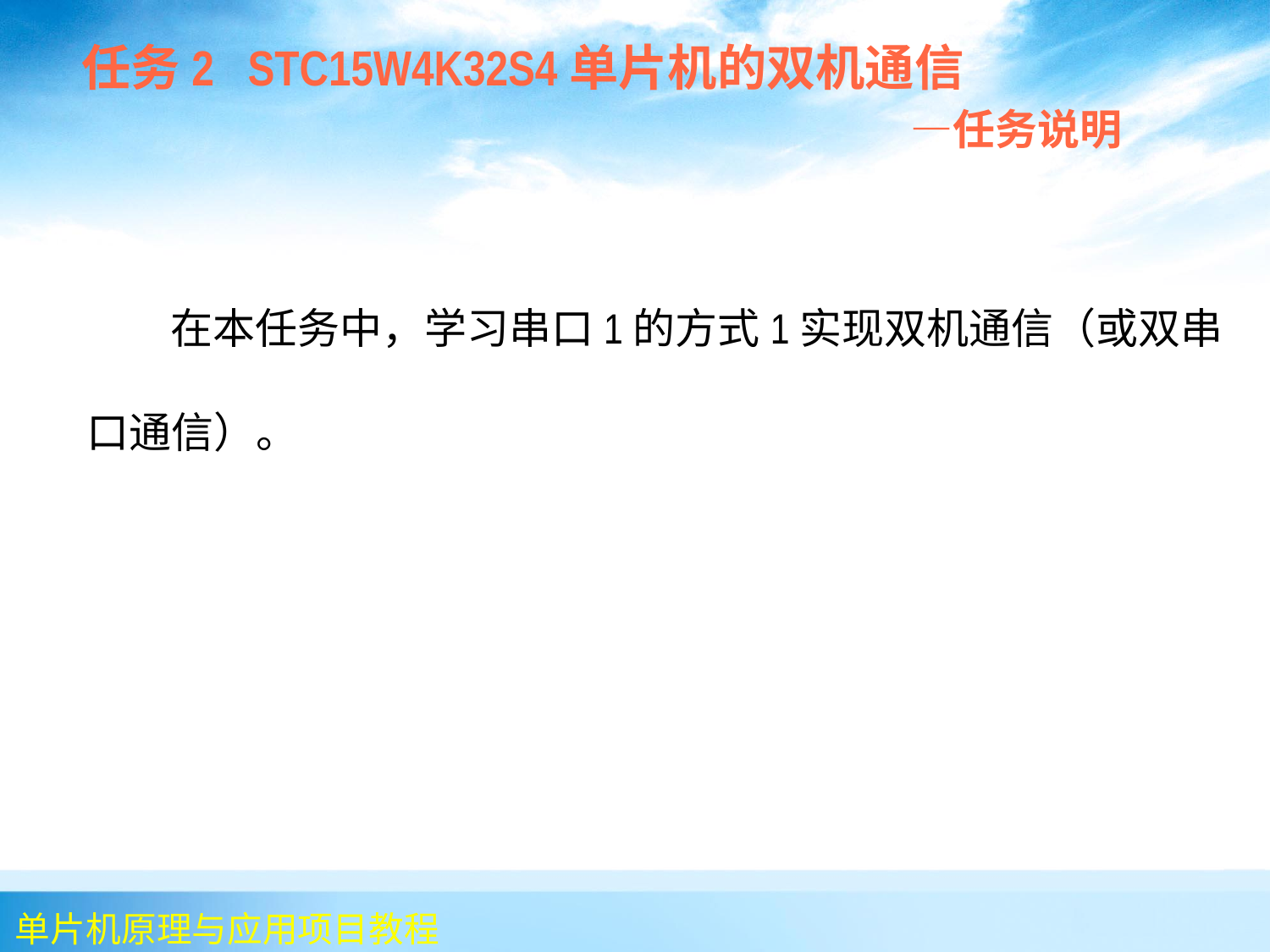

在本任务中，学习串口1的方式1实现双机通信（或双串口通信）。
   任务2   STC15W4K32S4单片机的双机通信
                                                                              —任务说明